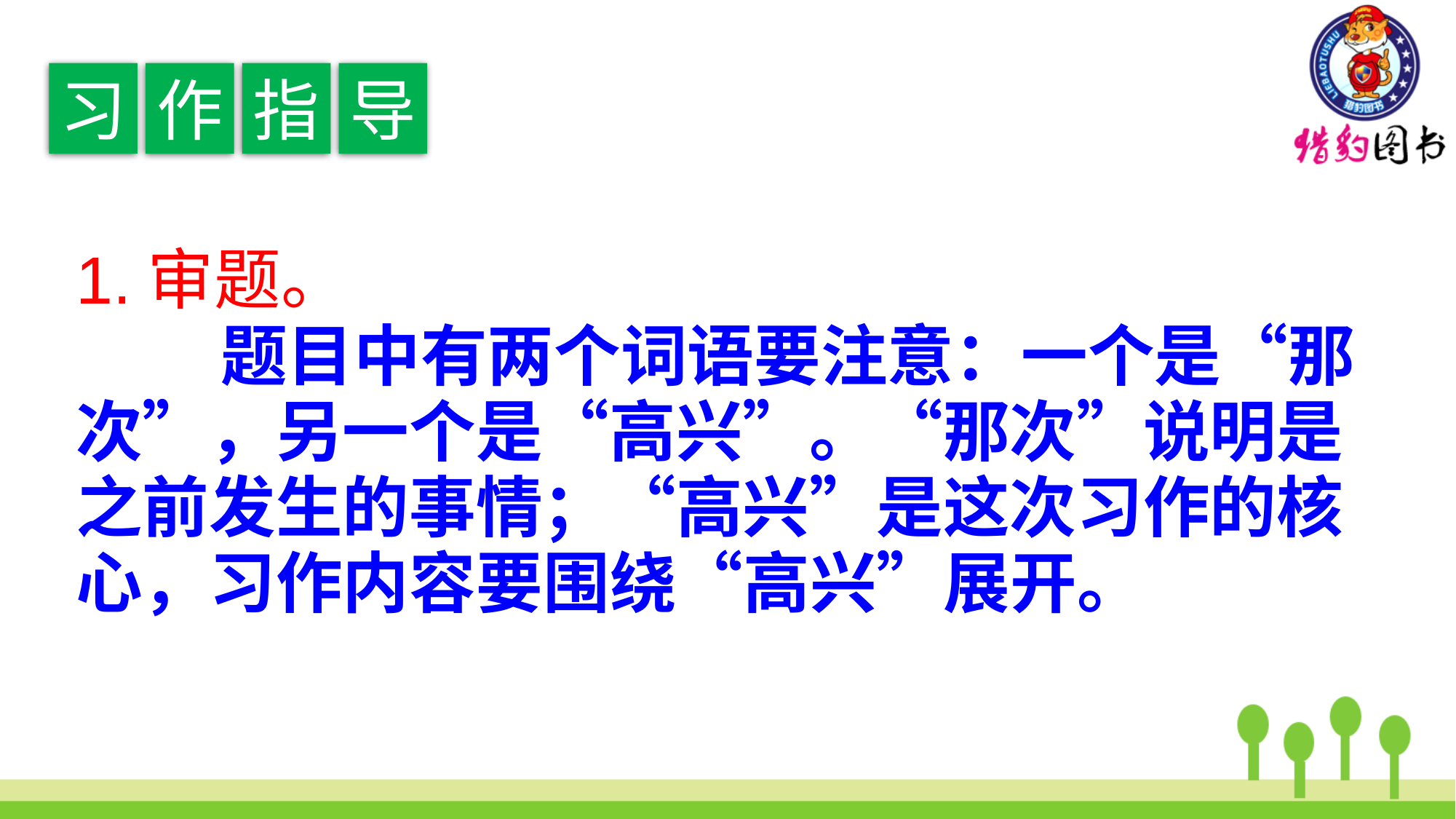

习
作
指
导

1.审题。
            题目中有两个词语要注意：一个是“那次”，另一个是“高兴”。“那次”说明是之前发生的事情；“高兴”是这次习作的核心，习作内容要围绕“高兴”展开。